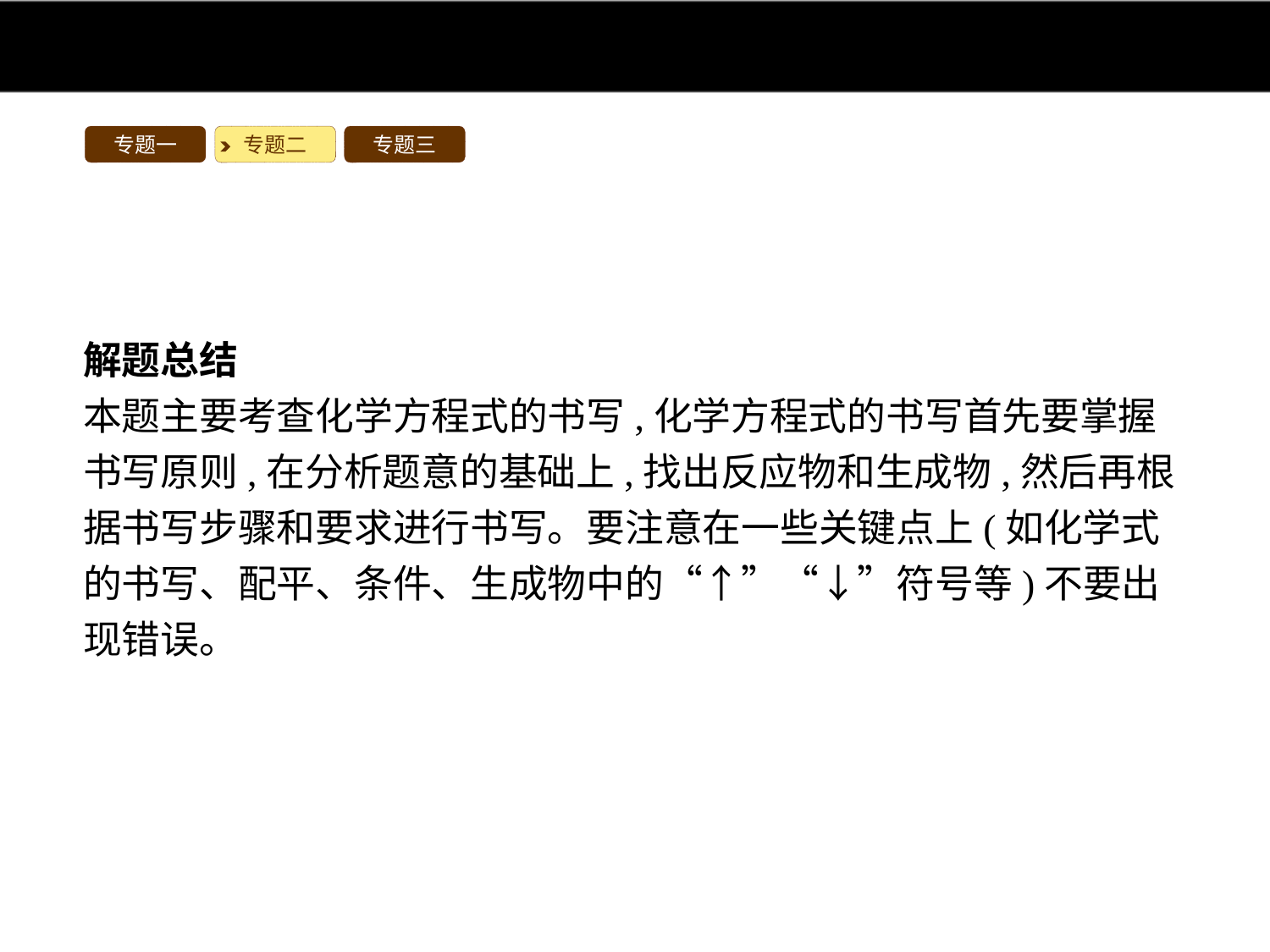

专题一
专题二
专题三

解题总结
本题主要考查化学方程式的书写,化学方程式的书写首先要掌握书写原则,在分析题意的基础上,找出反应物和生成物,然后再根据书写步骤和要求进行书写。要注意在一些关键点上(如化学式的书写、配平、条件、生成物中的“↑”“↓”符号等)不要出现错误。